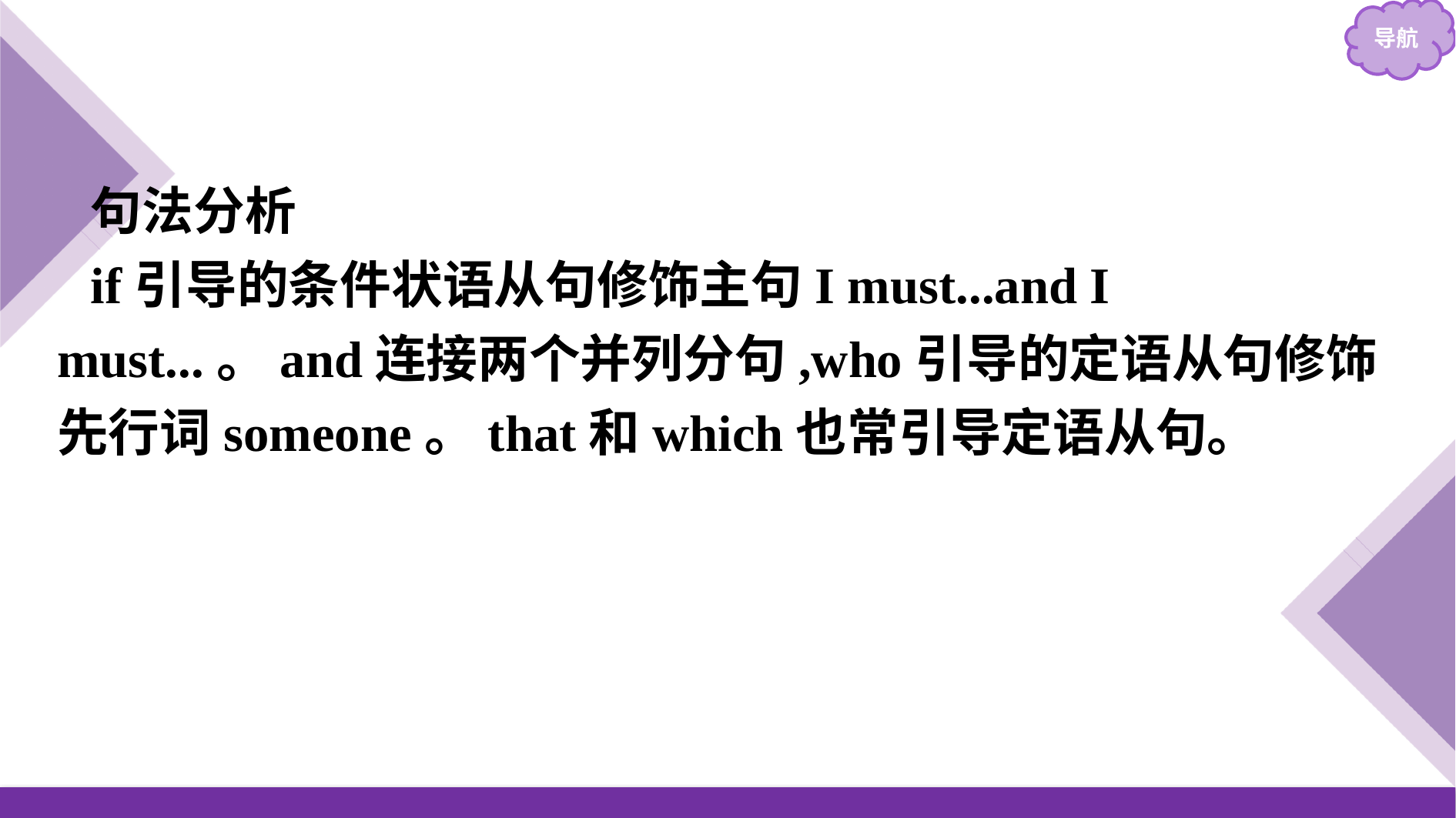

句法分析
if引导的条件状语从句修饰主句I must...and I must...。and连接两个并列分句,who引导的定语从句修饰先行词someone。that和which也常引导定语从句。